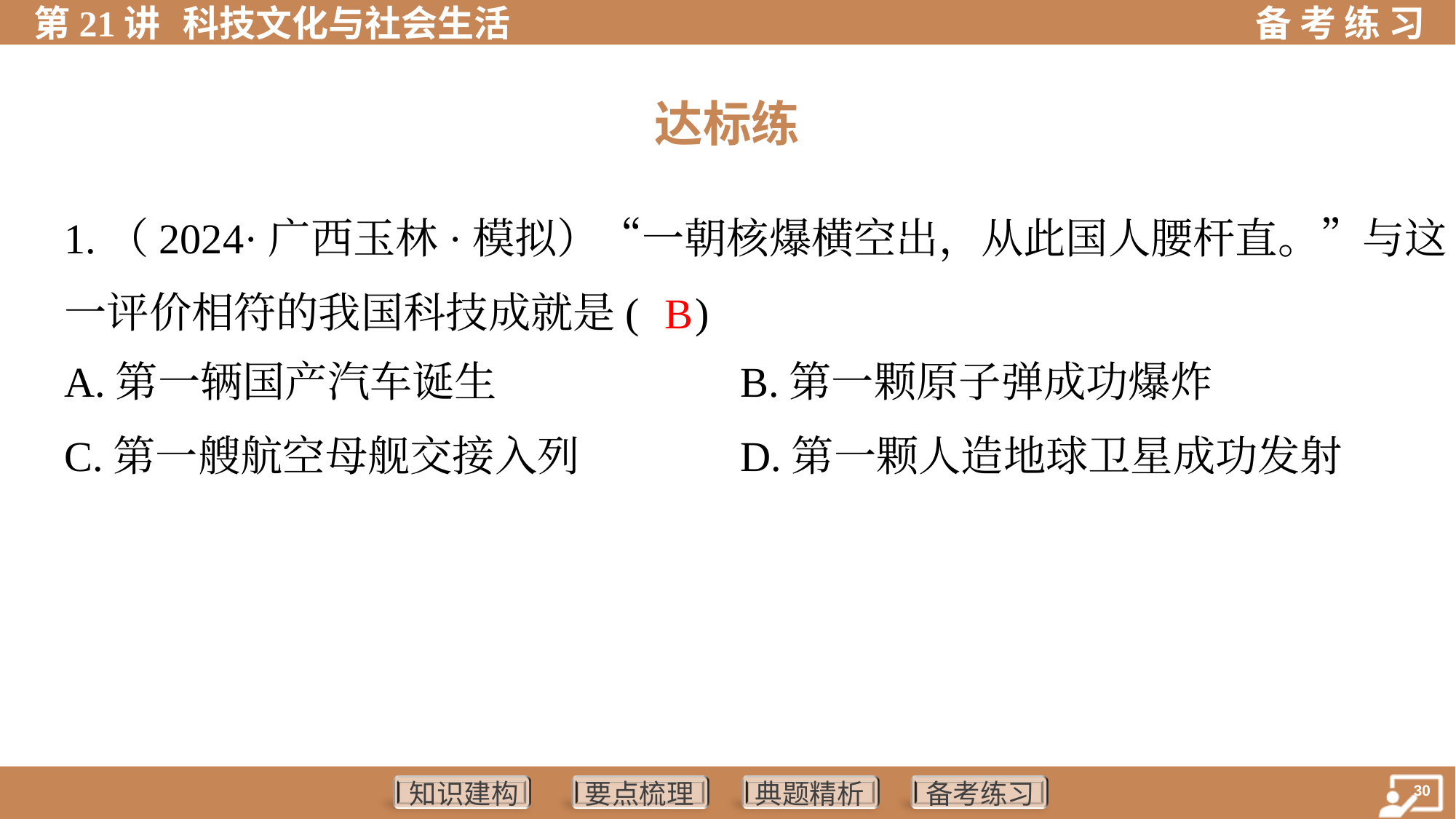

达标练
1.（2024·广西玉林·模拟）“一朝核爆横空出，从此国人腰杆直。”与这
一评价相符的我国科技成就是(     )
B
A.第一辆国产汽车诞生	B.第一颗原子弹成功爆炸
C.第一艘航空母舰交接入列	D.第一颗人造地球卫星成功发射